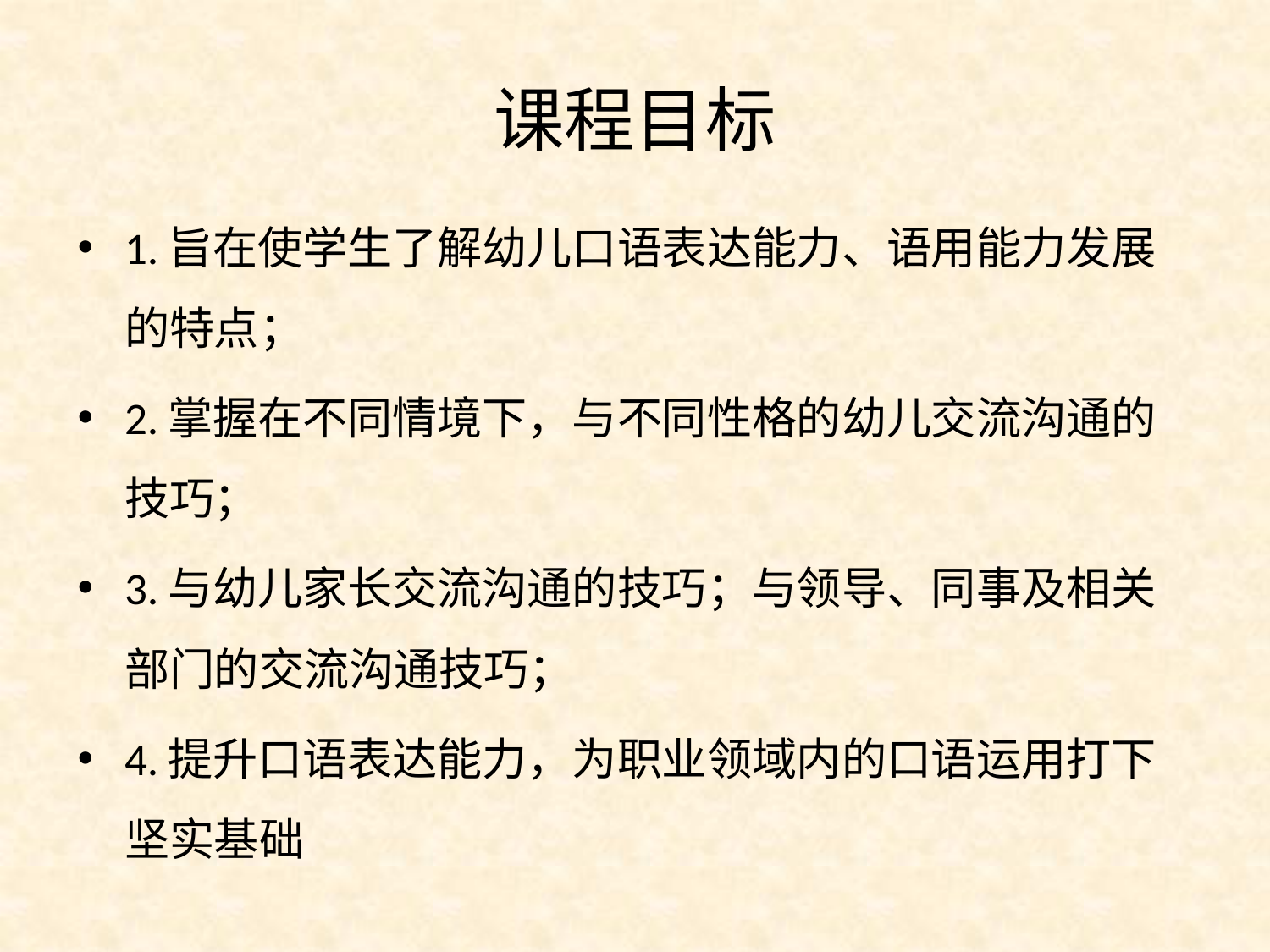

# 课程目标
1.旨在使学生了解幼儿口语表达能力、语用能力发展的特点；
2.掌握在不同情境下，与不同性格的幼儿交流沟通的技巧；
3.与幼儿家长交流沟通的技巧；与领导、同事及相关部门的交流沟通技巧；
4.提升口语表达能力，为职业领域内的口语运用打下坚实基础